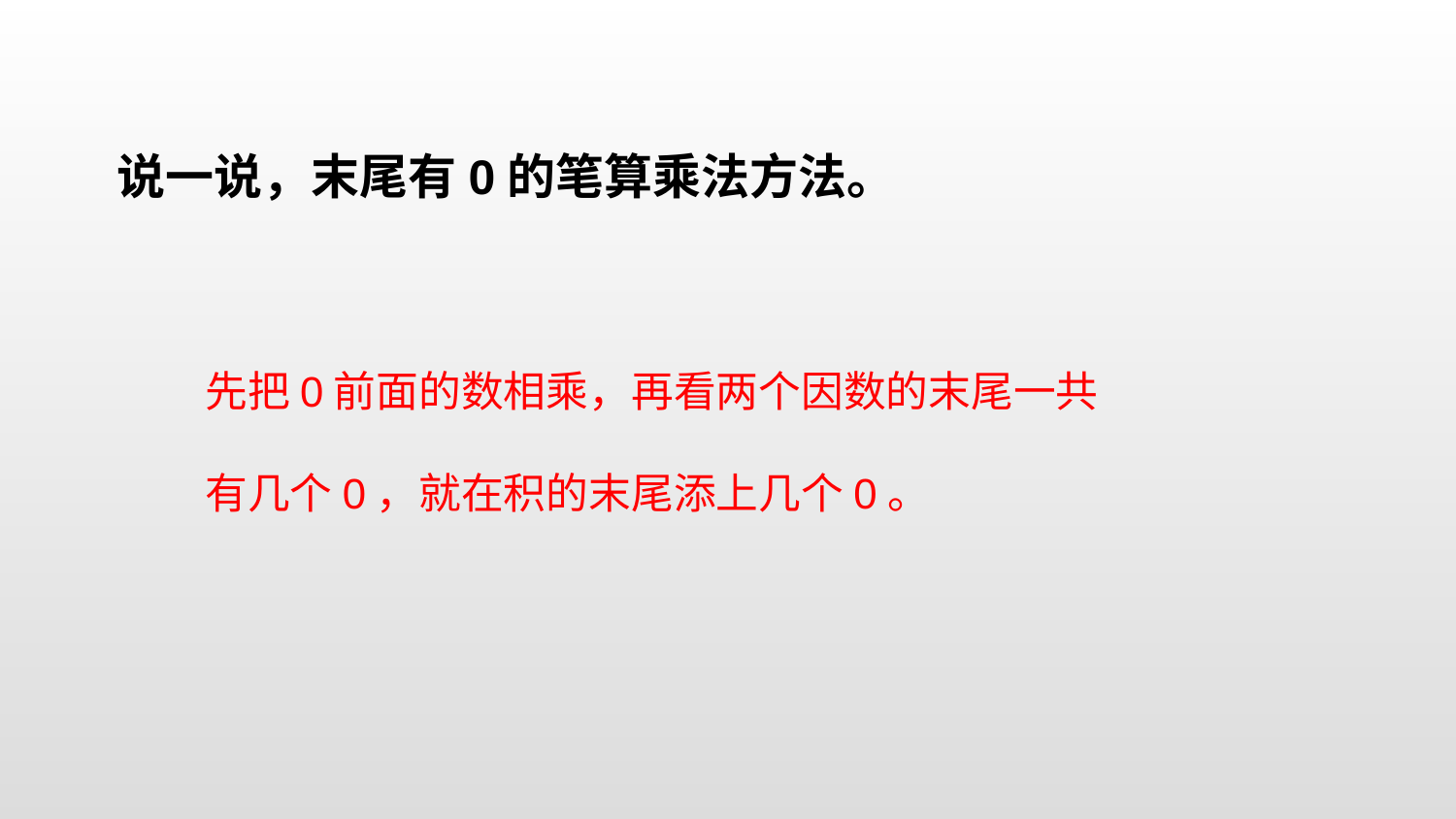

说一说，末尾有0的笔算乘法方法。
先把0前面的数相乘，再看两个因数的末尾一共有几个0，就在积的末尾添上几个0。